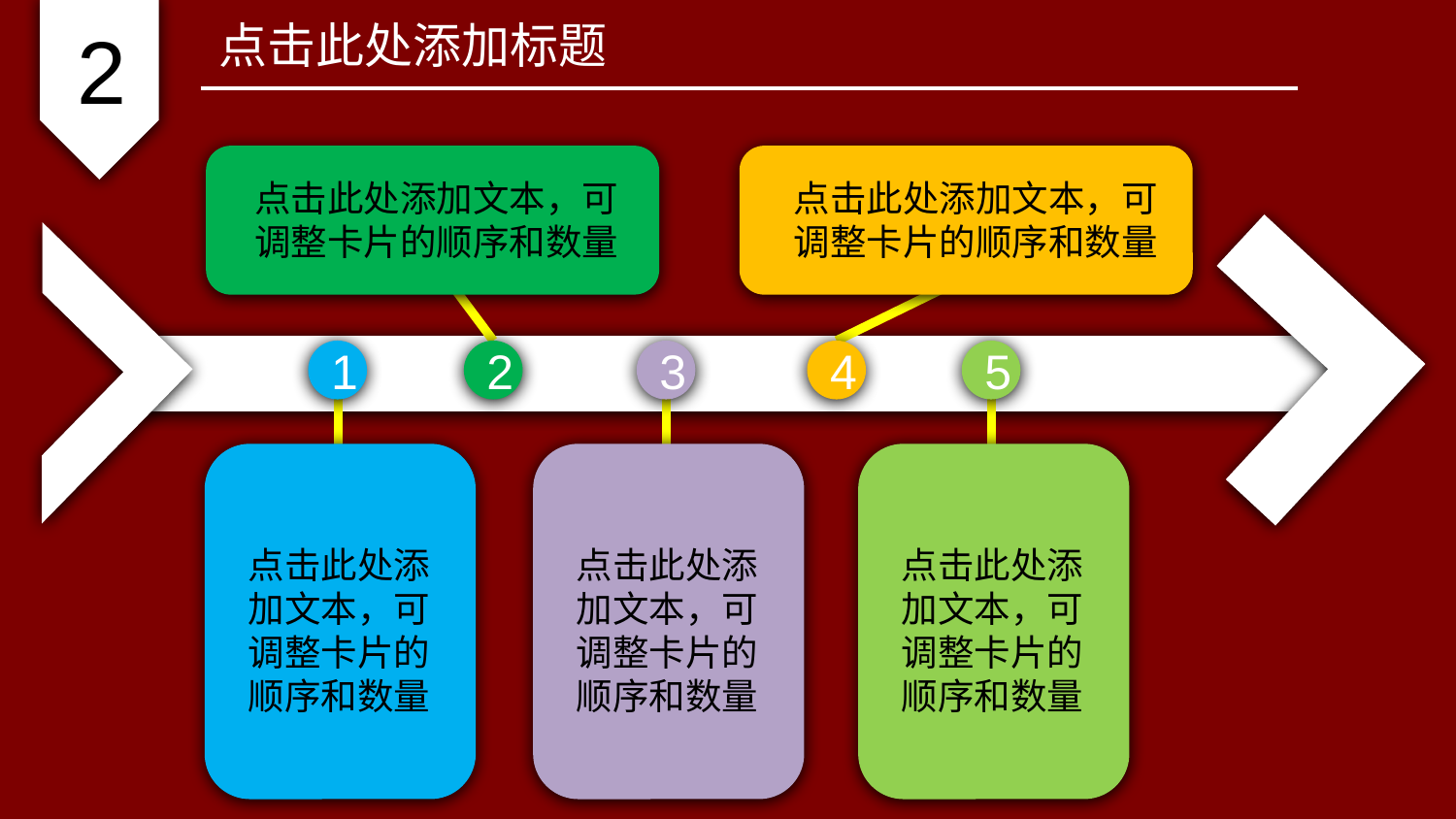

2

点击此处添加标题

点击此处添加文本，可调整卡片的顺序和数量
2

点击此处添加文本，可调整卡片的顺序和数量
4

1

点击此处添加文本，可调整卡片的顺序和数量
3

点击此处添加文本，可调整卡片的顺序和数量
5

点击此处添加文本，可调整卡片的顺序和数量